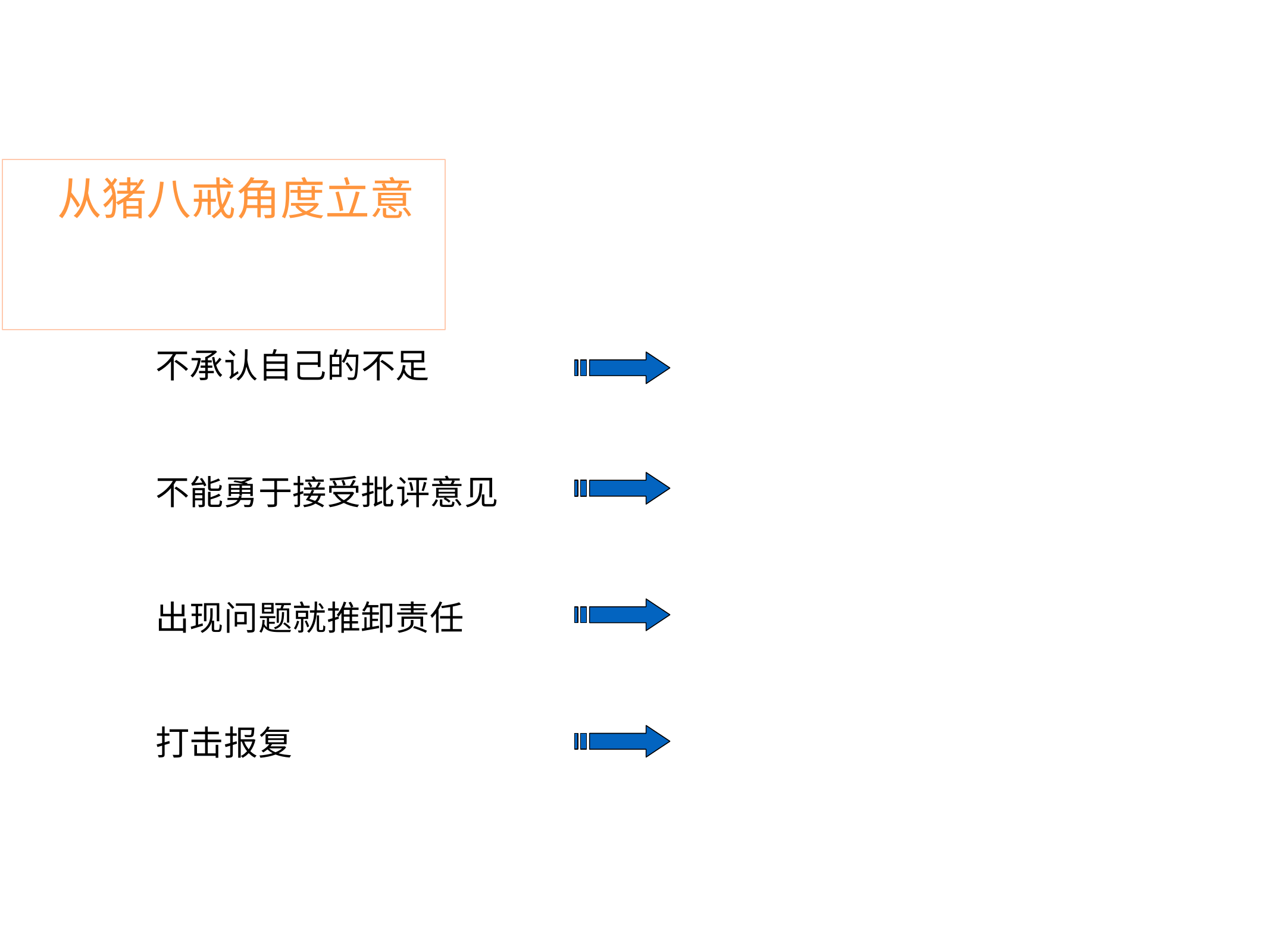

# 从猪八戒角度立意
不承认自己的不足

不能勇于接受批评意见
出现问题就推卸责任 打击报复